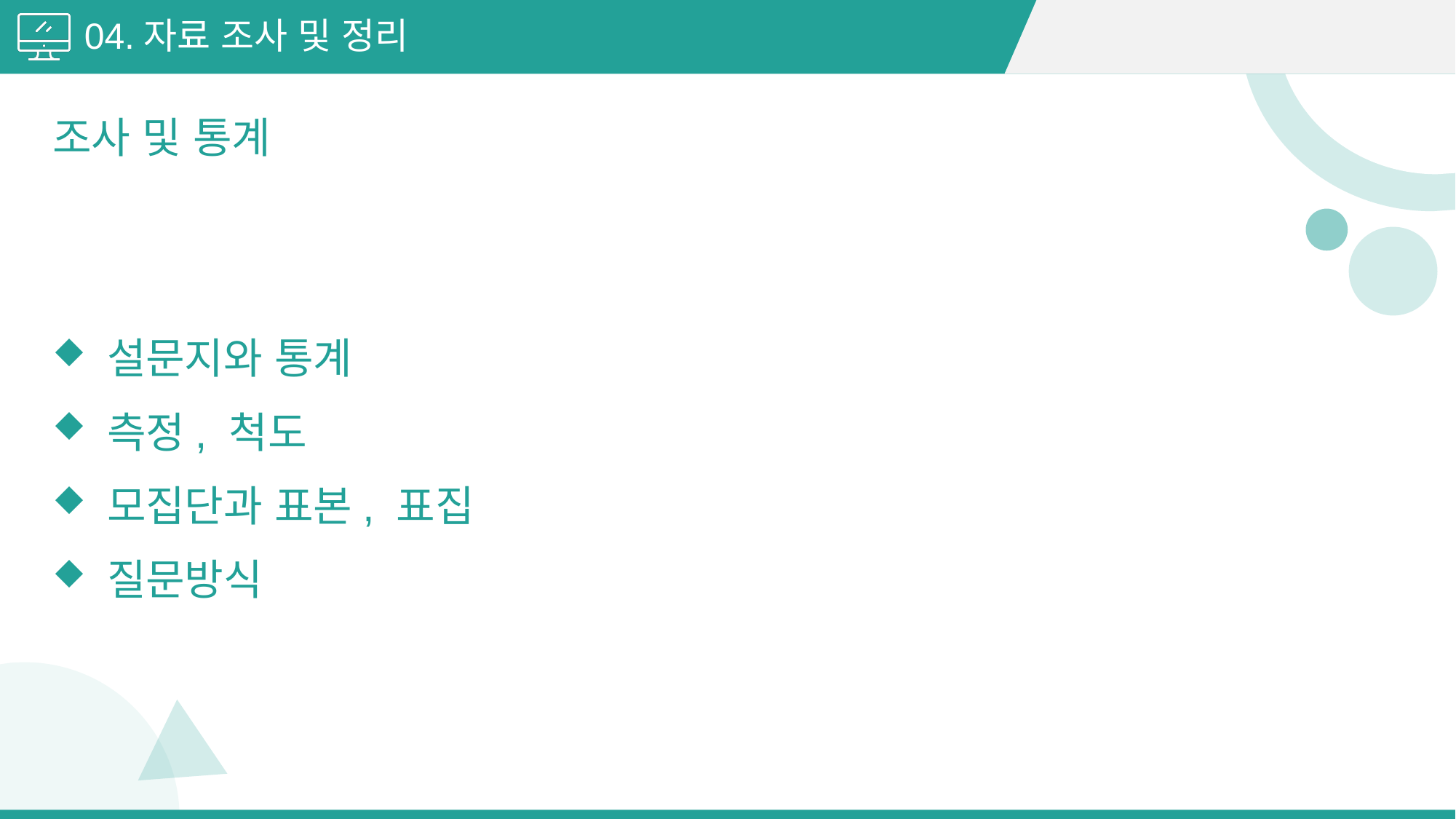

04.자료 조사 및 정리
조사 및 통계

설문지와 통계
측정, 척도
모집단과 표본, 표집
질문방식